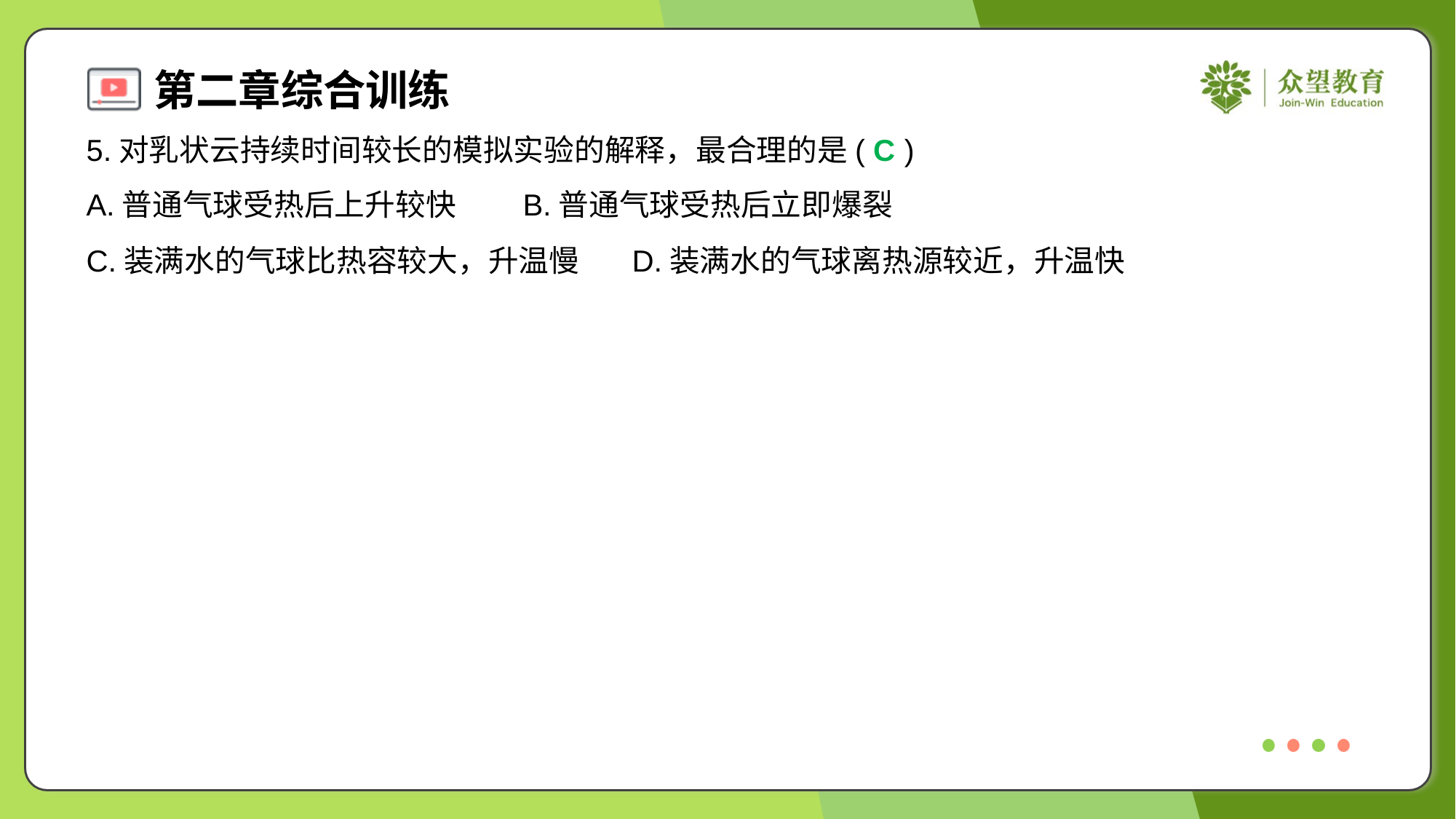

5.对乳状云持续时间较长的模拟实验的解释，最合理的是(     )
C
A.普通气球受热后上升较快	B.普通气球受热后立即爆裂
C.装满水的气球比热容较大，升温慢	D.装满水的气球离热源较近，升温快